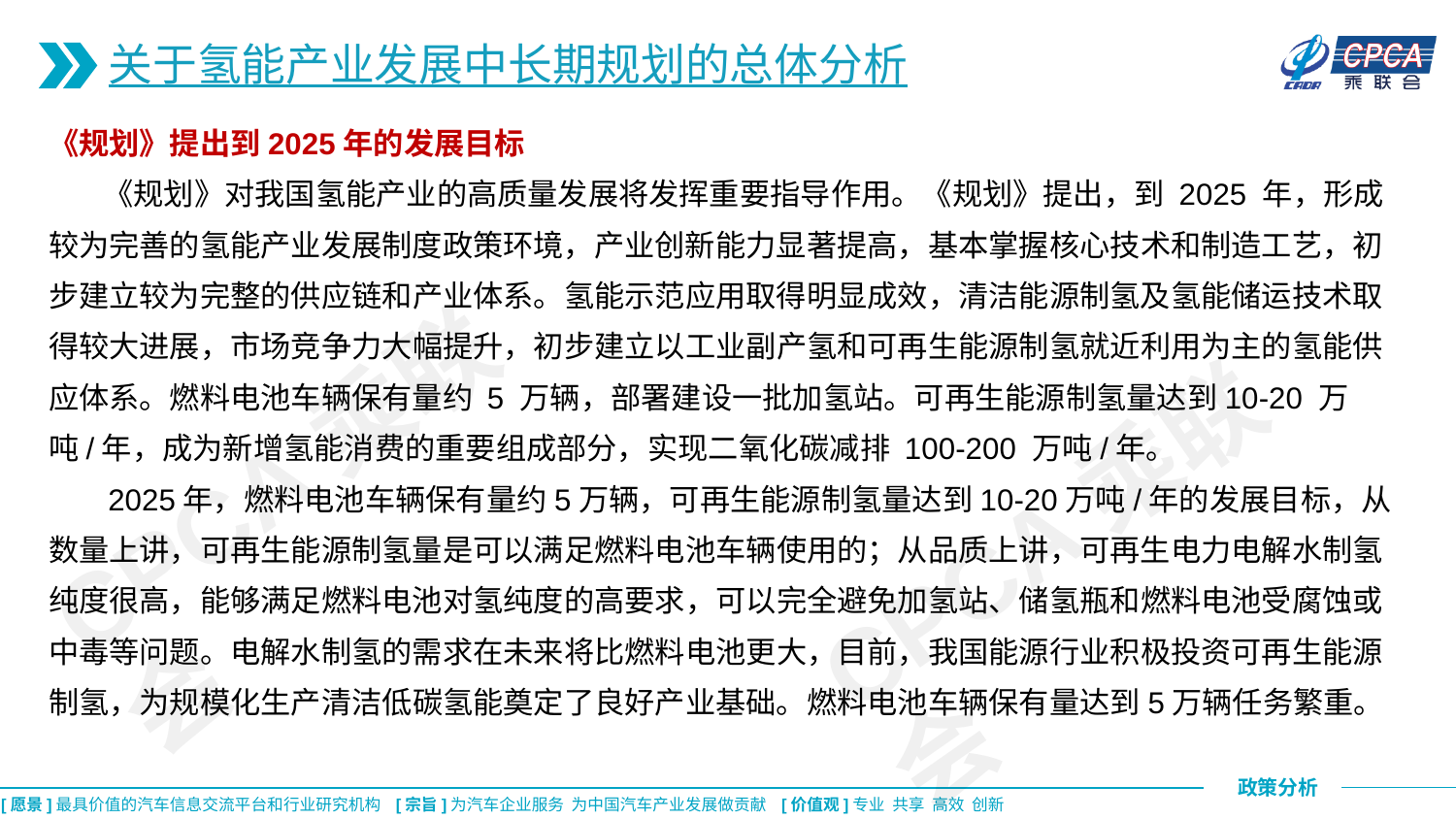

关于氢能产业发展中长期规划的总体分析
《规划》提出到2025年的发展目标
       《规划》对我国氢能产业的高质量发展将发挥重要指导作用。《规划》提出，到 2025 年，形成较为完善的氢能产业发展制度政策环境，产业创新能力显著提高，基本掌握核心技术和制造工艺，初步建立较为完整的供应链和产业体系。氢能示范应用取得明显成效，清洁能源制氢及氢能储运技术取得较大进展，市场竞争力大幅提升，初步建立以工业副产氢和可再生能源制氢就近利用为主的氢能供应体系。燃料电池车辆保有量约 5 万辆，部署建设一批加氢站。可再生能源制氢量达到10-20 万吨/年，成为新增氢能消费的重要组成部分，实现二氧化碳减排 100-200 万吨/年。
       2025年，燃料电池车辆保有量约5万辆，可再生能源制氢量达到10-20万吨/年的发展目标，从数量上讲，可再生能源制氢量是可以满足燃料电池车辆使用的；从品质上讲，可再生电力电解水制氢纯度很高，能够满足燃料电池对氢纯度的高要求，可以完全避免加氢站、储氢瓶和燃料电池受腐蚀或中毒等问题。电解水制氢的需求在未来将比燃料电池更大，目前，我国能源行业积极投资可再生能源制氢，为规模化生产清洁低碳氢能奠定了良好产业基础。燃料电池车辆保有量达到5万辆任务繁重。
CPCA乘联会
CPCA乘联会